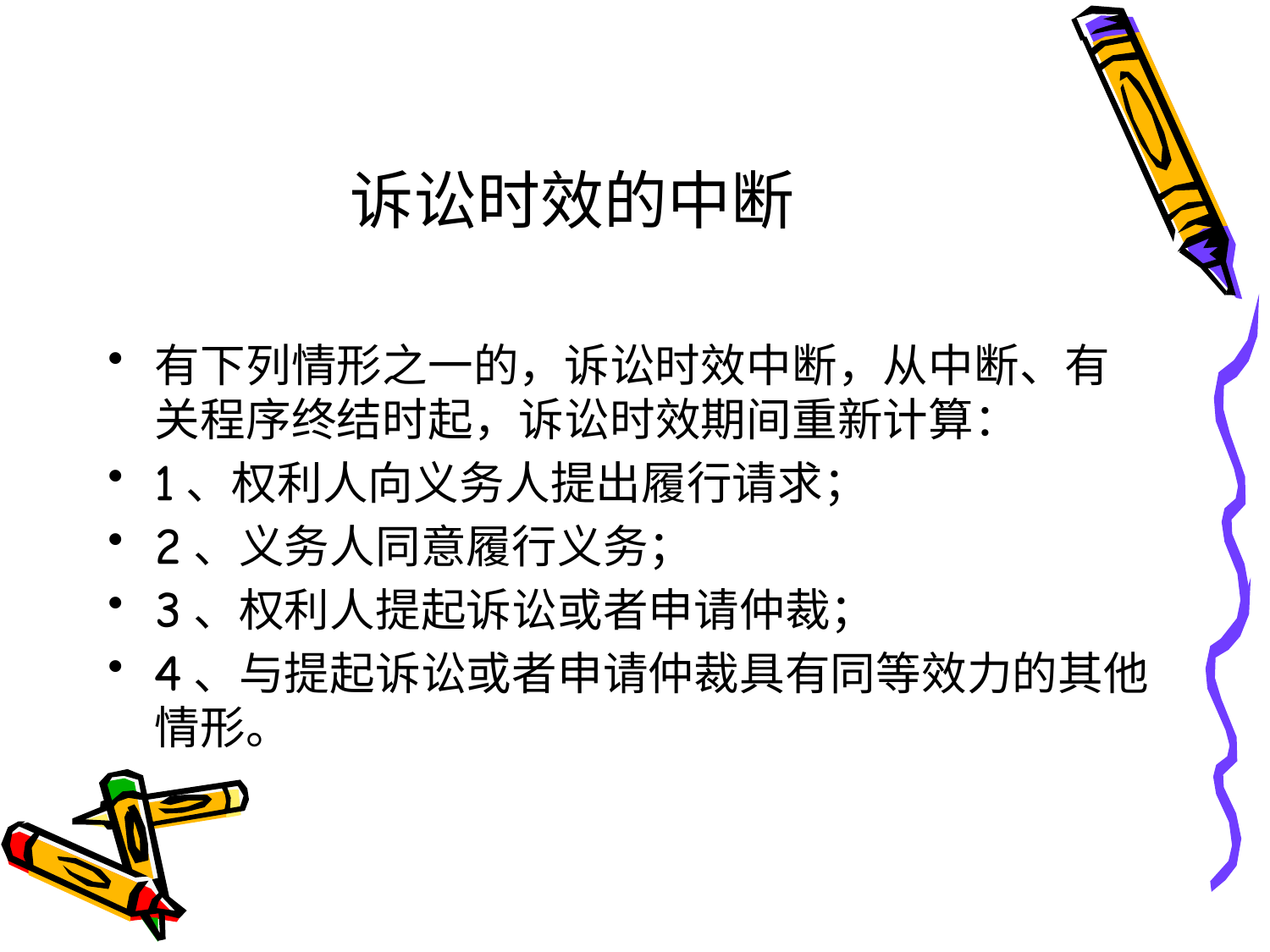

# 诉讼时效的中断

有下列情形之一的，诉讼时效中断，从中断、有关程序终结时起，诉讼时效期间重新计算：
1、权利人向义务人提出履行请求；
2、义务人同意履行义务；
3、权利人提起诉讼或者申请仲裁；
4、与提起诉讼或者申请仲裁具有同等效力的其他情形。